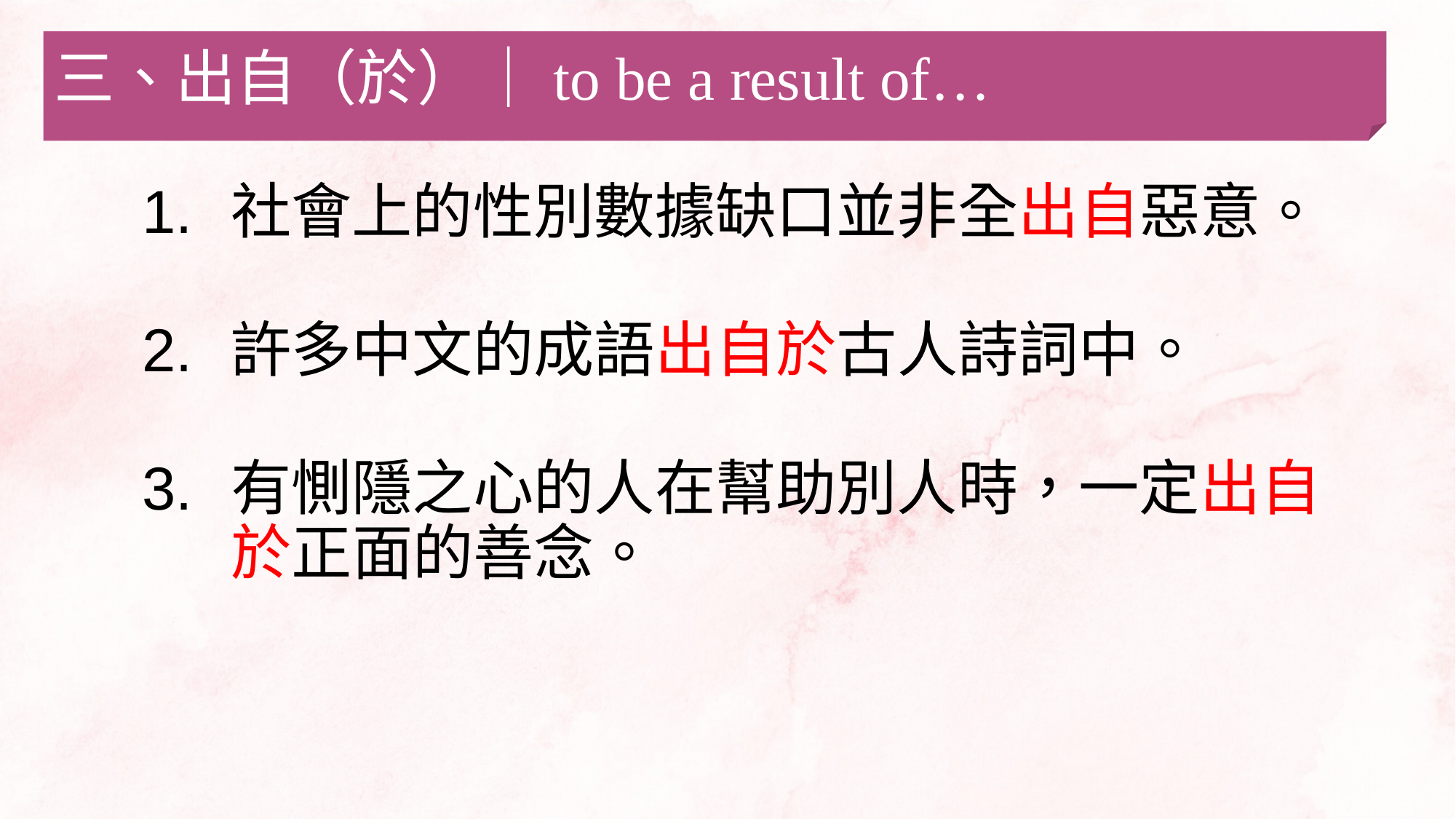

三、出自（於）｜to be a result of…
社會上的性別數據缺口並非全出自惡意。
許多中文的成語出自於古人詩詞中。
有惻隱之心的人在幫助別人時，一定出自於正面的善念。